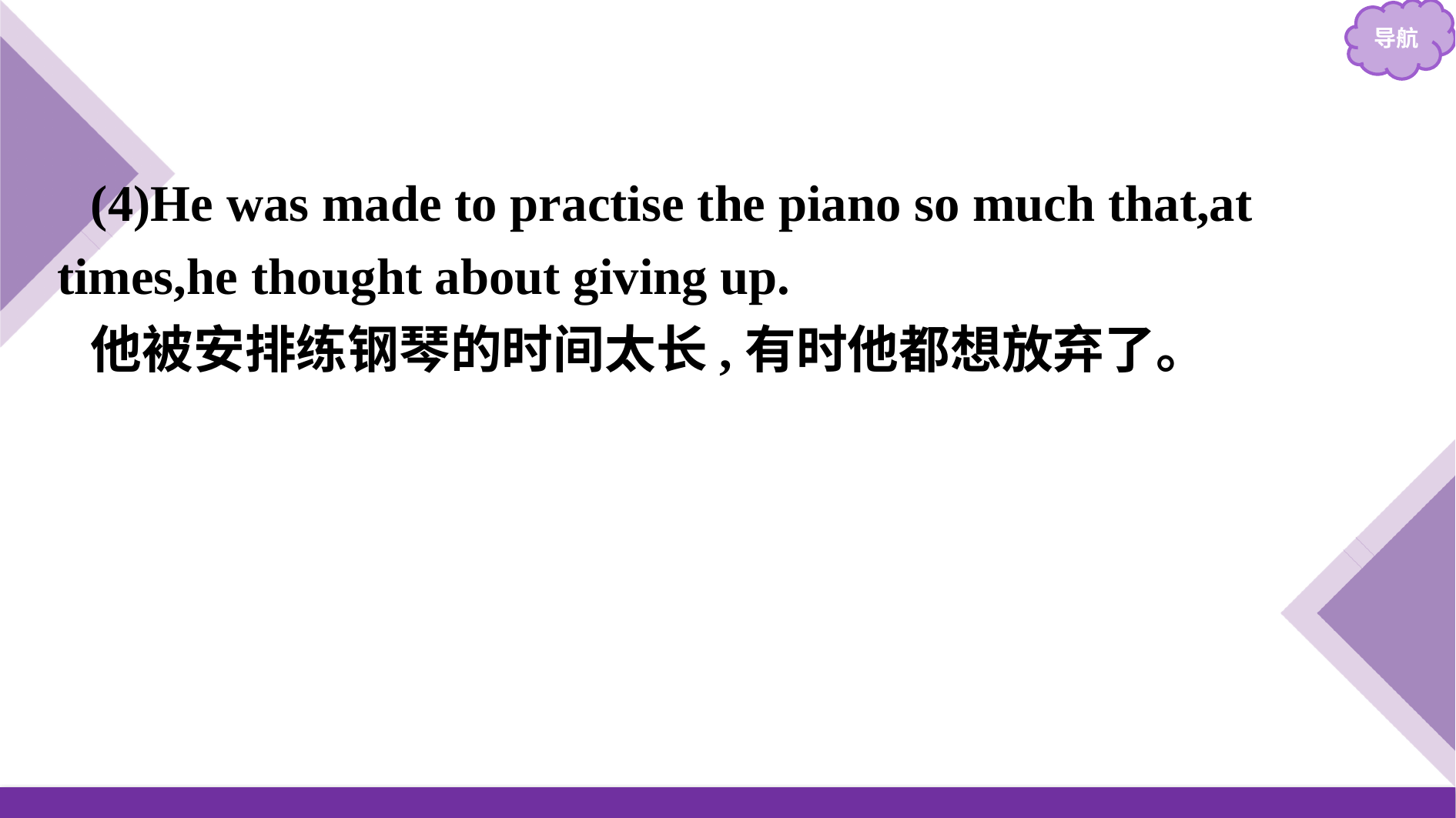

(4)He was made to practise the piano so much that,at times,he thought about giving up.
他被安排练钢琴的时间太长,有时他都想放弃了。